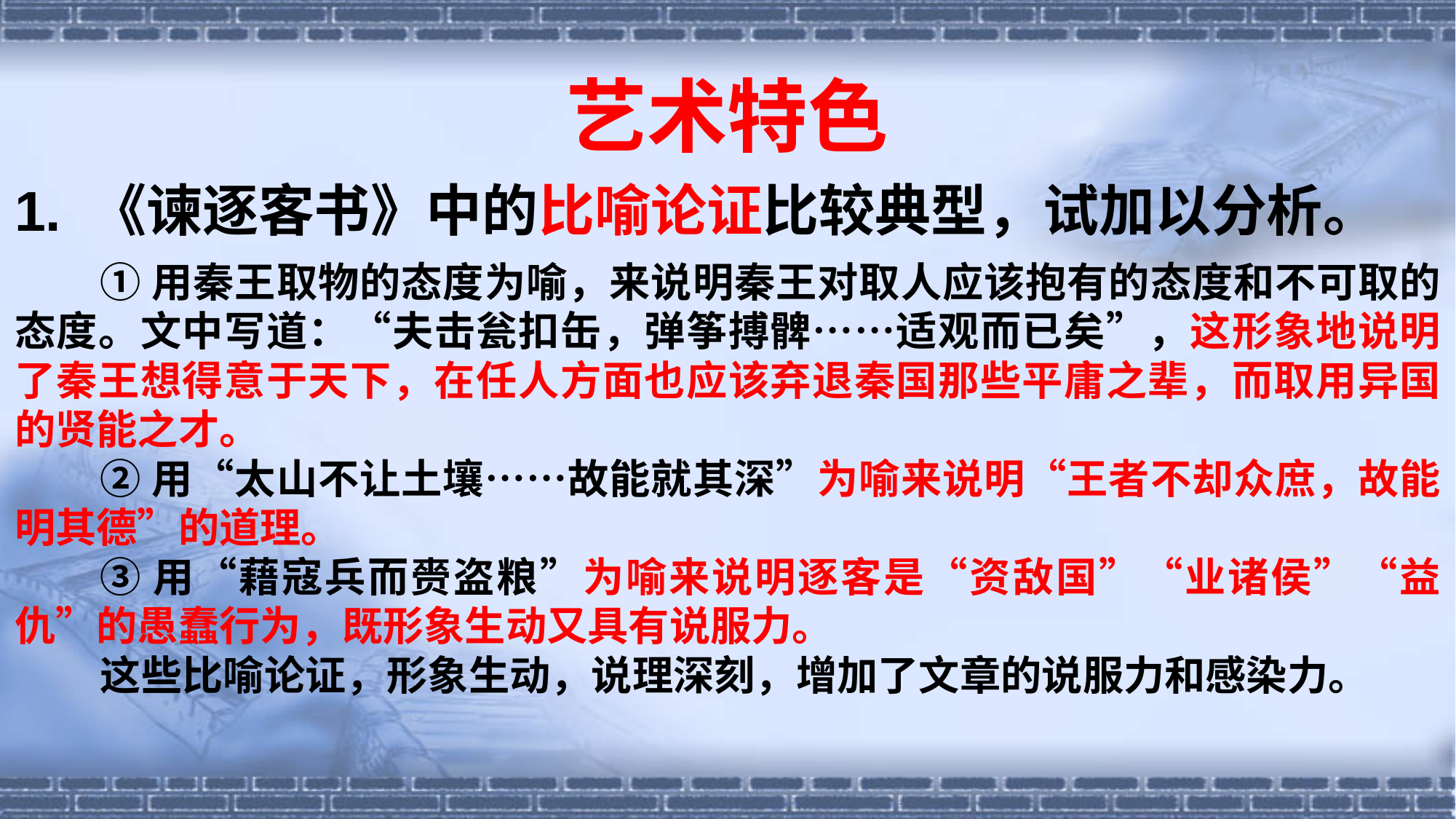

# 艺术特色
1. 《谏逐客书》中的比喻论证比较典型，试加以分析。
①用秦王取物的态度为喻，来说明秦王对取人应该抱有的态度和不可取的态度。文中写道：“夫击瓮扣缶，弹筝搏髀……适观而已矣”，这形象地说明了秦王想得意于天下，在任人方面也应该弃退秦国那些平庸之辈，而取用异国的贤能之才。
②用“太山不让土壤……故能就其深”为喻来说明“王者不却众庶，故能明其德”的道理。
③用“藉寇兵而赍盗粮”为喻来说明逐客是“资敌国”“业诸侯”“益仇”的愚蠢行为，既形象生动又具有说服力。
这些比喻论证，形象生动，说理深刻，增加了文章的说服力和感染力。